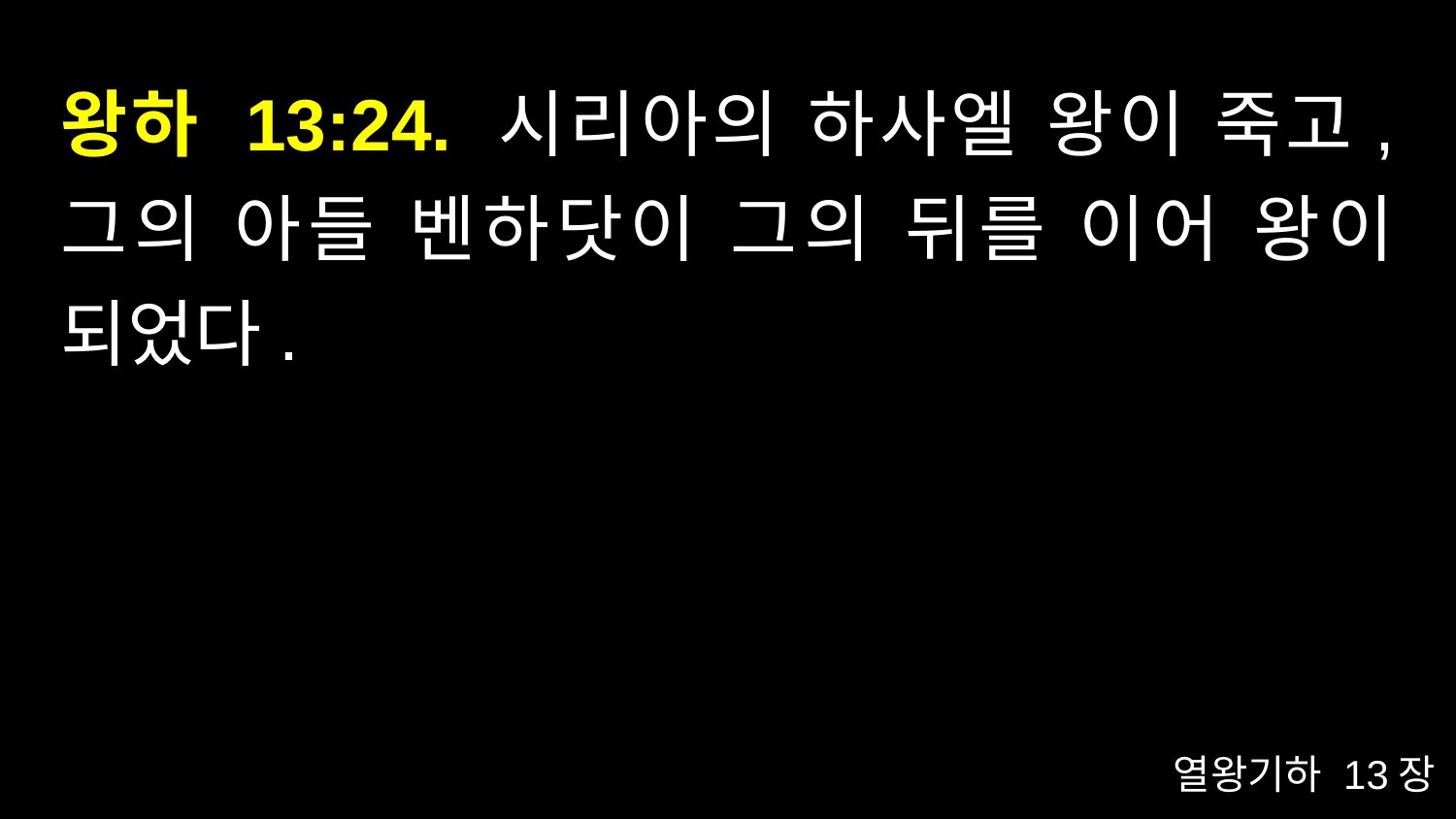

# 왕하 13:24. 시리아의 하사엘 왕이 죽고, 그의 아들 벤하닷이 그의 뒤를 이어 왕이 되었다.
열왕기하 13장